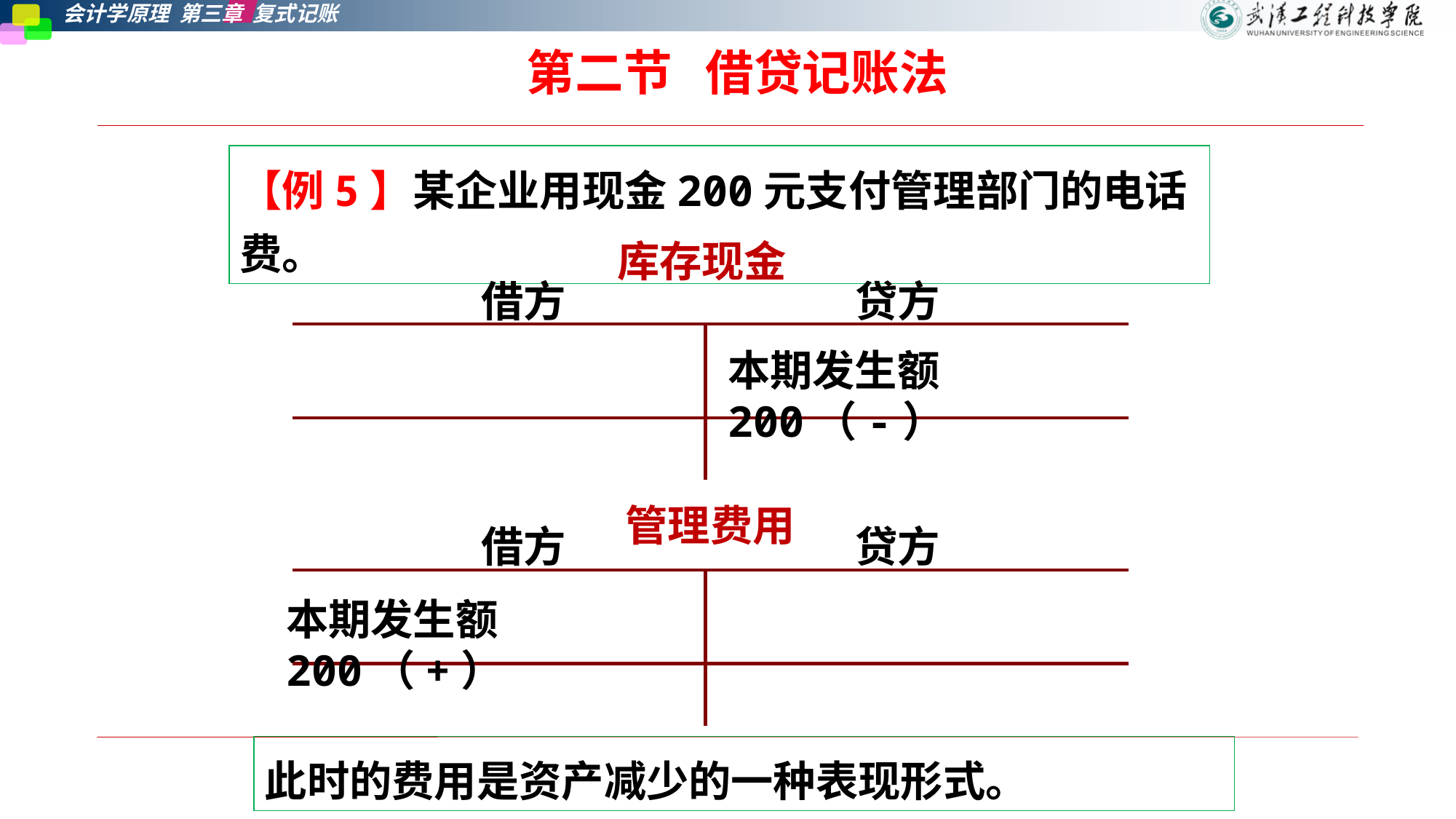

第二节   借贷记账法
【例5】某企业用现金200元支付管理部门的电话费。
库存现金
| 借方 贷方 |  |
| --- | --- |
|  |  |
|  |  |
本期发生额 200（-）
管理费用
| 借方 贷方 |  |
| --- | --- |
|  |  |
|  |  |
本期发生额200（+）
此时的费用是资产减少的一种表现形式。